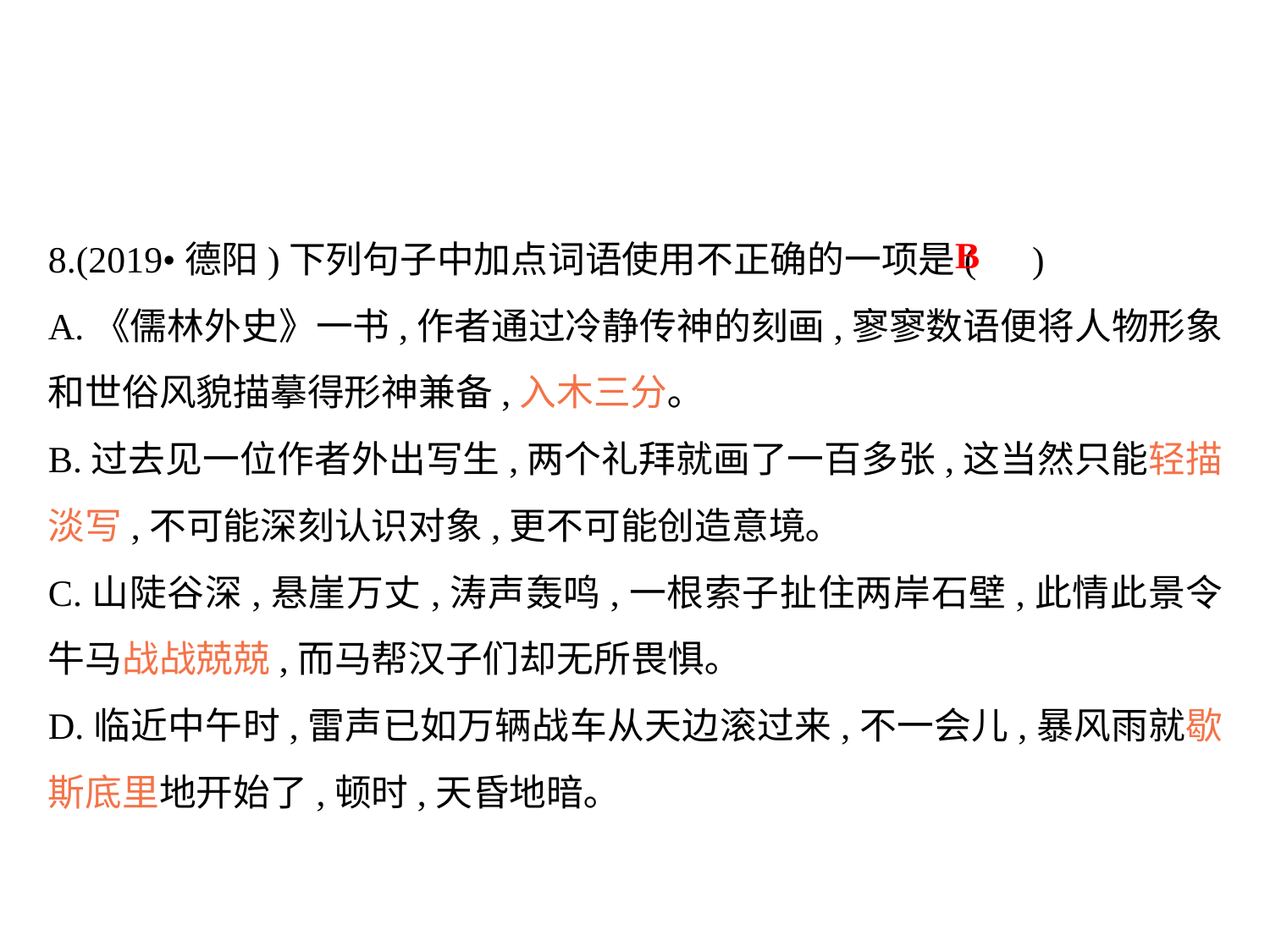

8.(2019•德阳)下列句子中加点词语使用不正确的一项是(      )
A.《儒林外史》一书,作者通过冷静传神的刻画,寥寥数语便将人物形象和世俗风貌描摹得形神兼备,入木三分｡
B.过去见一位作者外出写生,两个礼拜就画了一百多张,这当然只能轻描淡写,不可能深刻认识对象,更不可能创造意境｡
C.山陡谷深,悬崖万丈,涛声轰鸣,一根索子扯住两岸石壁,此情此景令牛马战战兢兢,而马帮汉子们却无所畏惧｡
D.临近中午时,雷声已如万辆战车从天边滚过来,不一会儿,暴风雨就歇斯底里地开始了,顿时,天昏地暗｡
B